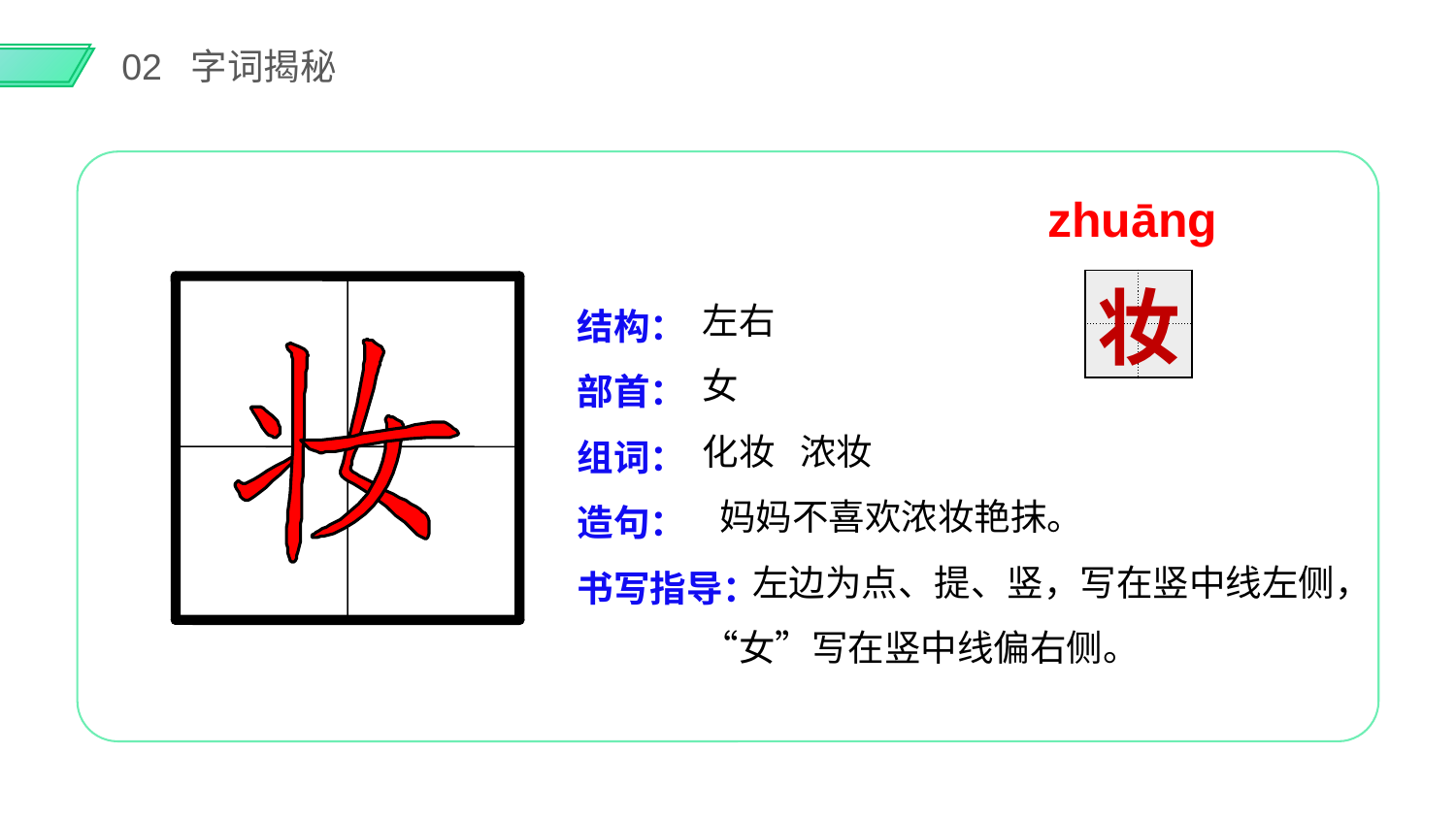

02  字词揭秘
zhuāng
妆
|  |  |
| --- | --- |
|  |  |
左右
女
化妆   浓妆
 妈妈不喜欢浓妆艳抹。
     左边为点、提、竖，写在竖中线左侧，“女”写在竖中线偏右侧。

结构：
部首：
组词：
造句：
书写指导：